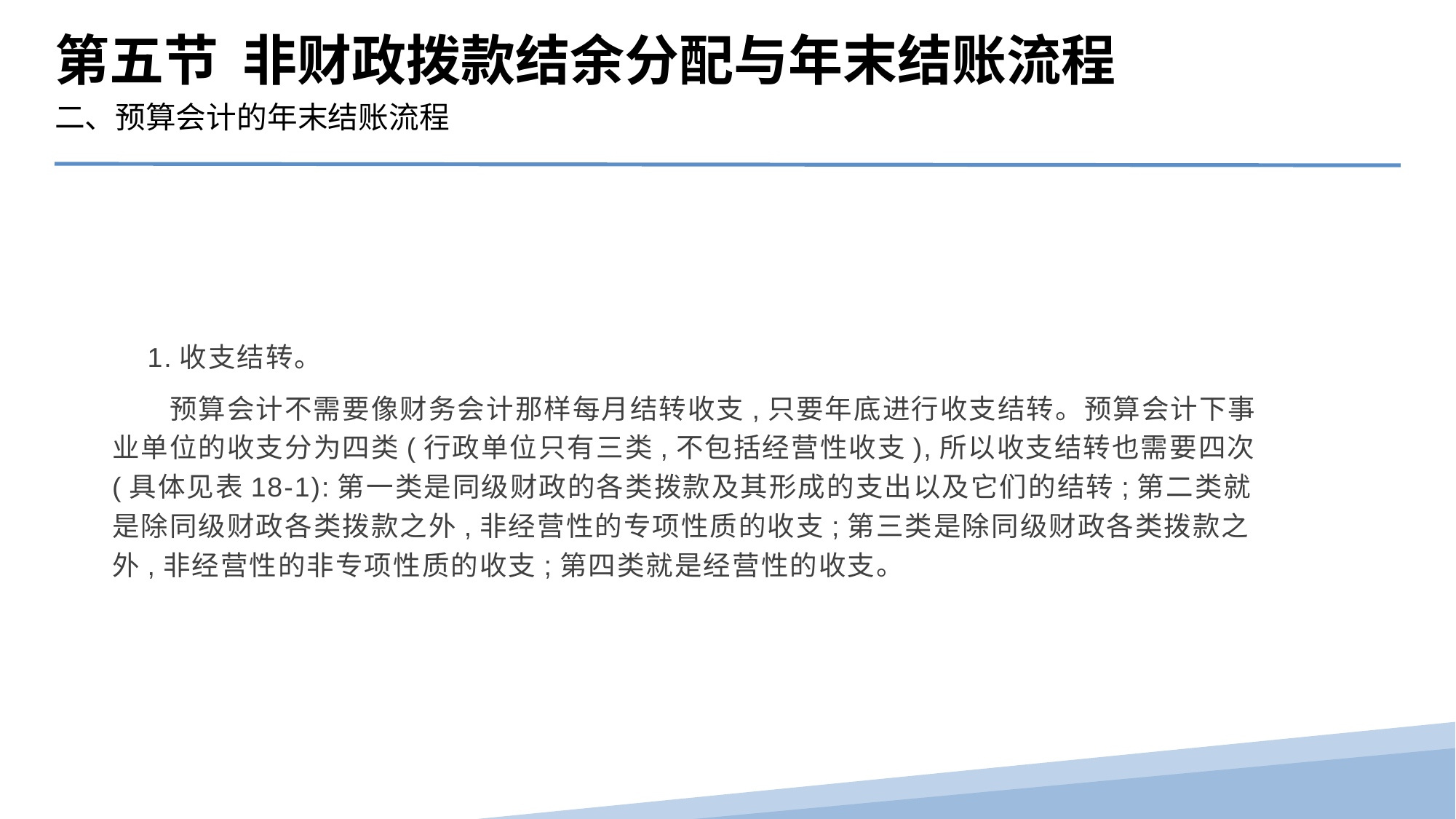

第五节  非财政拨款结余分配与年末结账流程
二、预算会计的年末结账流程
　1.收支结转。
　　预算会计不需要像财务会计那样每月结转收支,只要年底进行收支结转。预算会计下事业单位的收支分为四类(行政单位只有三类,不包括经营性收支),所以收支结转也需要四次(具体见表18-1):第一类是同级财政的各类拨款及其形成的支出以及它们的结转;第二类就是除同级财政各类拨款之外,非经营性的专项性质的收支;第三类是除同级财政各类拨款之外,非经营性的非专项性质的收支;第四类就是经营性的收支。